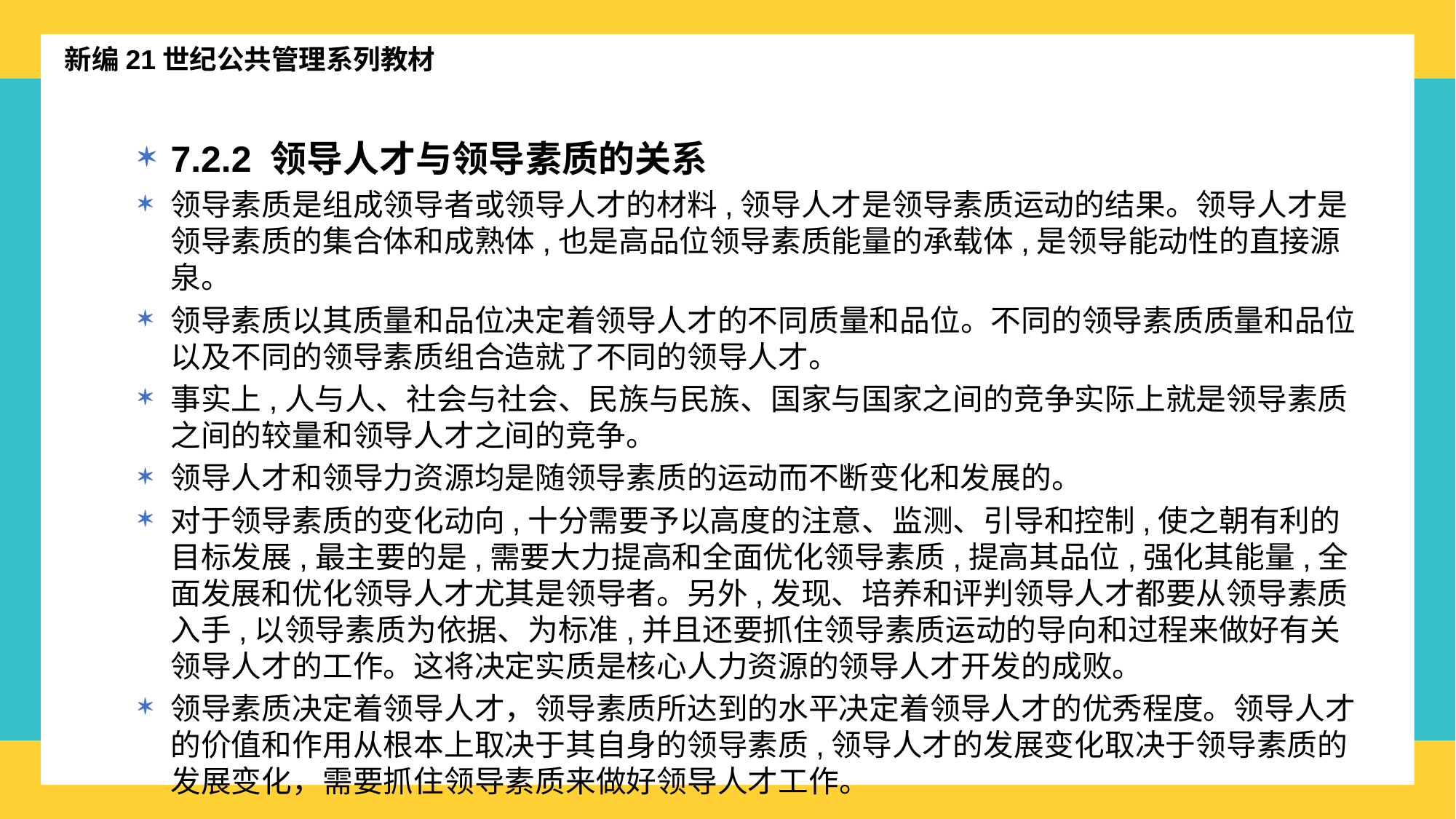

新编21世纪公共管理系列教材
7.2.2 领导人才与领导素质的关系
领导素质是组成领导者或领导人才的材料,领导人才是领导素质运动的结果。领导人才是领导素质的集合体和成熟体,也是高品位领导素质能量的承载体,是领导能动性的直接源泉。
领导素质以其质量和品位决定着领导人才的不同质量和品位。不同的领导素质质量和品位以及不同的领导素质组合造就了不同的领导人才。
事实上,人与人、社会与社会、民族与民族、国家与国家之间的竞争实际上就是领导素质之间的较量和领导人才之间的竞争。
领导人才和领导力资源均是随领导素质的运动而不断变化和发展的。
对于领导素质的变化动向,十分需要予以高度的注意、监测、引导和控制,使之朝有利的目标发展,最主要的是,需要大力提高和全面优化领导素质,提高其品位,强化其能量,全面发展和优化领导人才尤其是领导者。另外,发现、培养和评判领导人才都要从领导素质入手,以领导素质为依据、为标准,并且还要抓住领导素质运动的导向和过程来做好有关领导人才的工作。这将决定实质是核心人力资源的领导人才开发的成败。
领导素质决定着领导人才，领导素质所达到的水平决定着领导人才的优秀程度。领导人才的价值和作用从根本上取决于其自身的领导素质,领导人才的发展变化取决于领导素质的发展变化，需要抓住领导素质来做好领导人才工作。